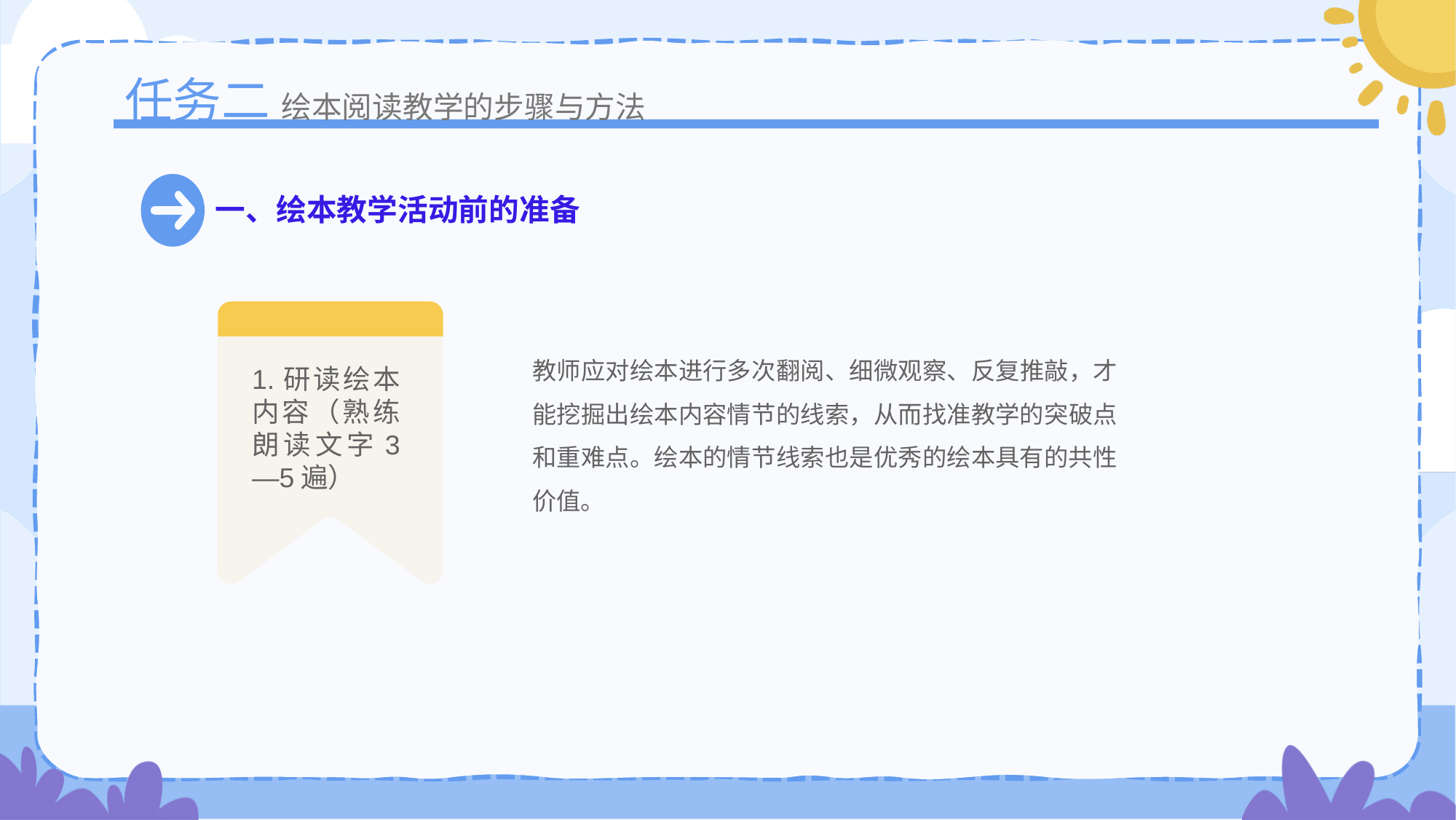

任务二
绘本阅读教学的步骤与方法

一、绘本教学活动前的准备

教师应对绘本进行多次翻阅、细微观察、反复推敲，才能挖掘出绘本内容情节的线索，从而找准教学的突破点和重难点。绘本的情节线索也是优秀的绘本具有的共性价值。

1.研读绘本内容（熟练朗读文字3—5遍）